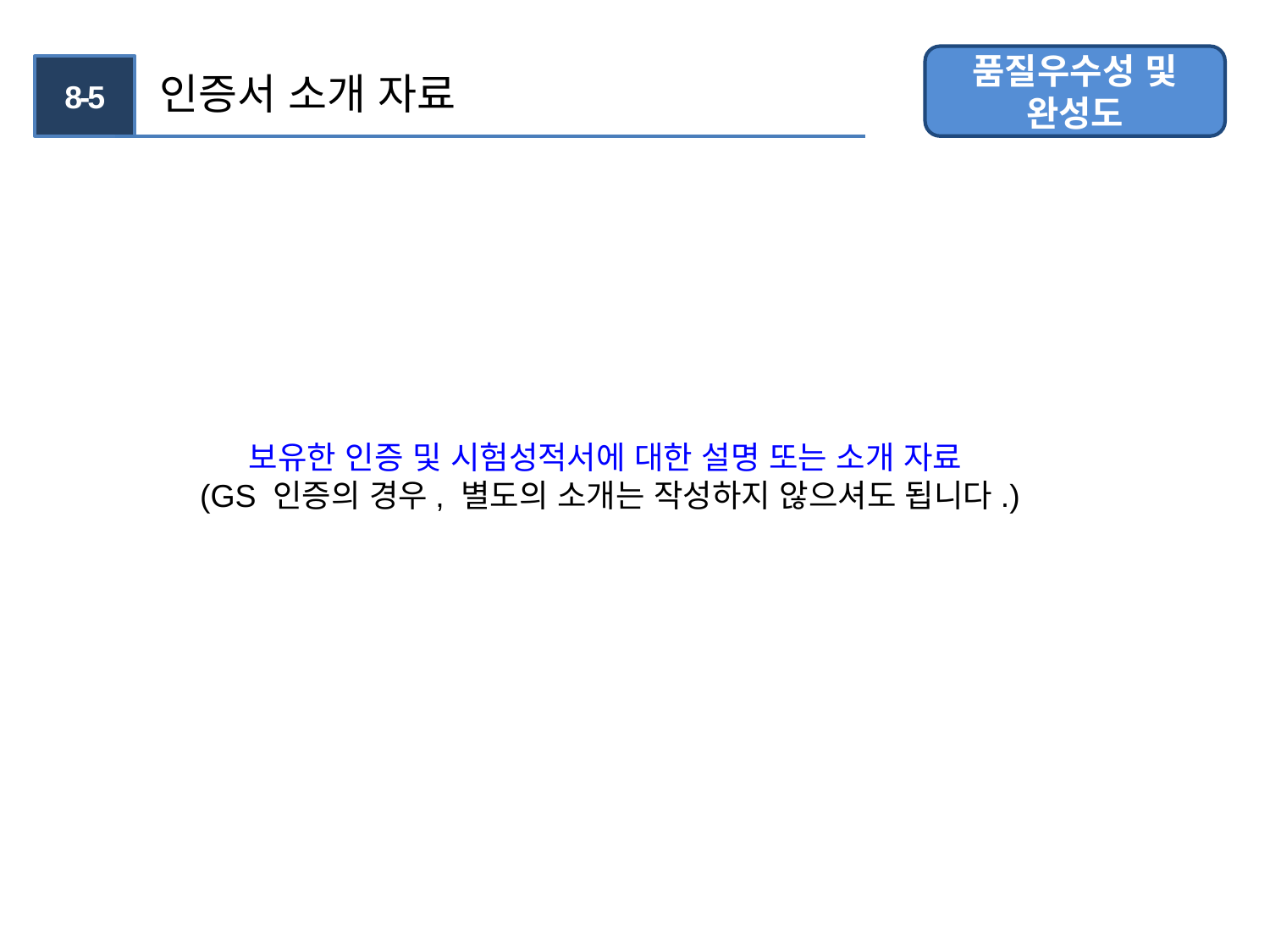

품질우수성 및 완성도
8-5
 인증서 소개 자료
보유한 인증 및 시험성적서에 대한 설명 또는 소개 자료
(GS 인증의 경우, 별도의 소개는 작성하지 않으셔도 됩니다.)